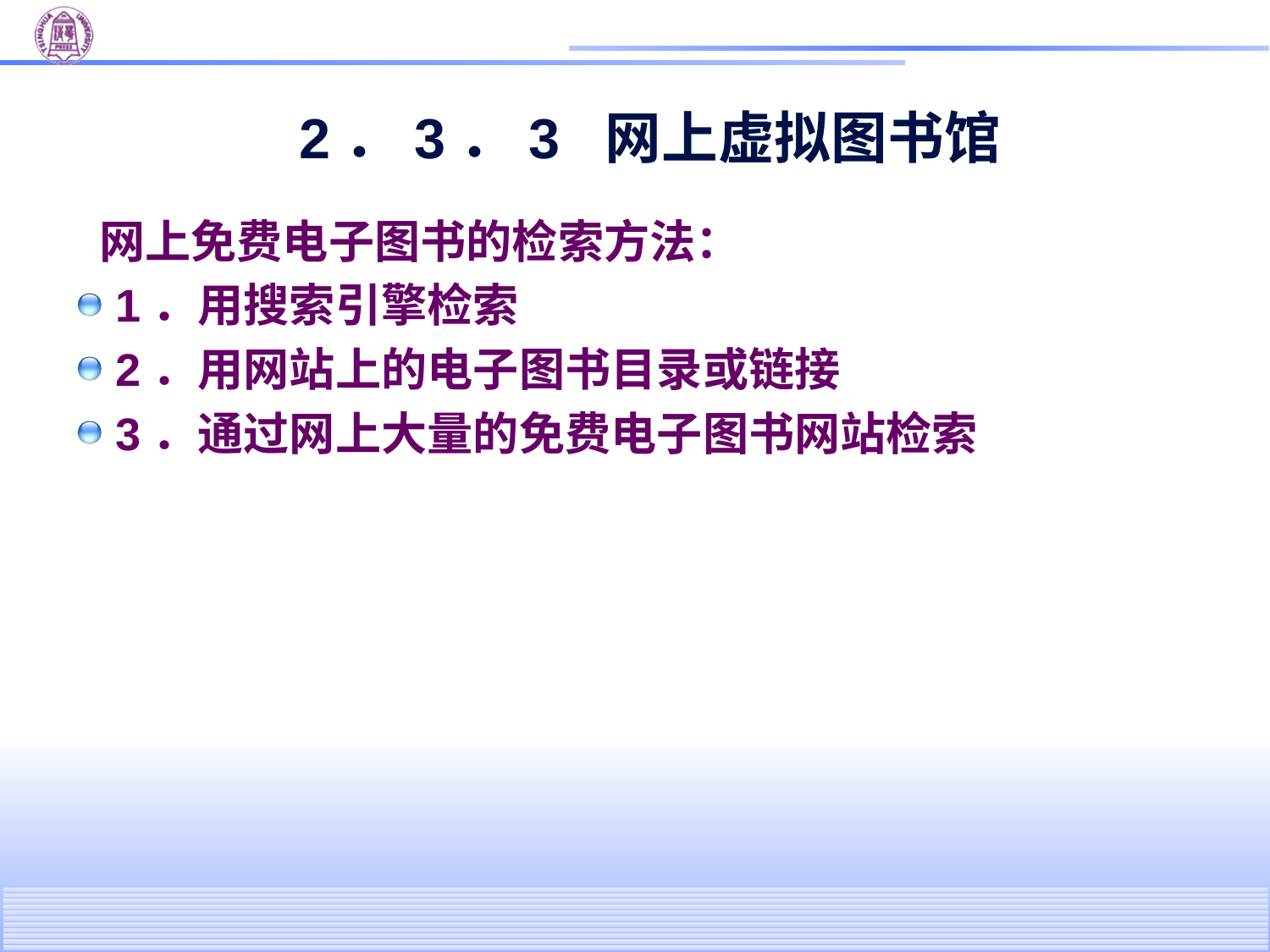

# 2．3．3  网上虚拟图书馆
 网上免费电子图书的检索方法：
1．用搜索引擎检索
2．用网站上的电子图书目录或链接
3．通过网上大量的免费电子图书网站检索